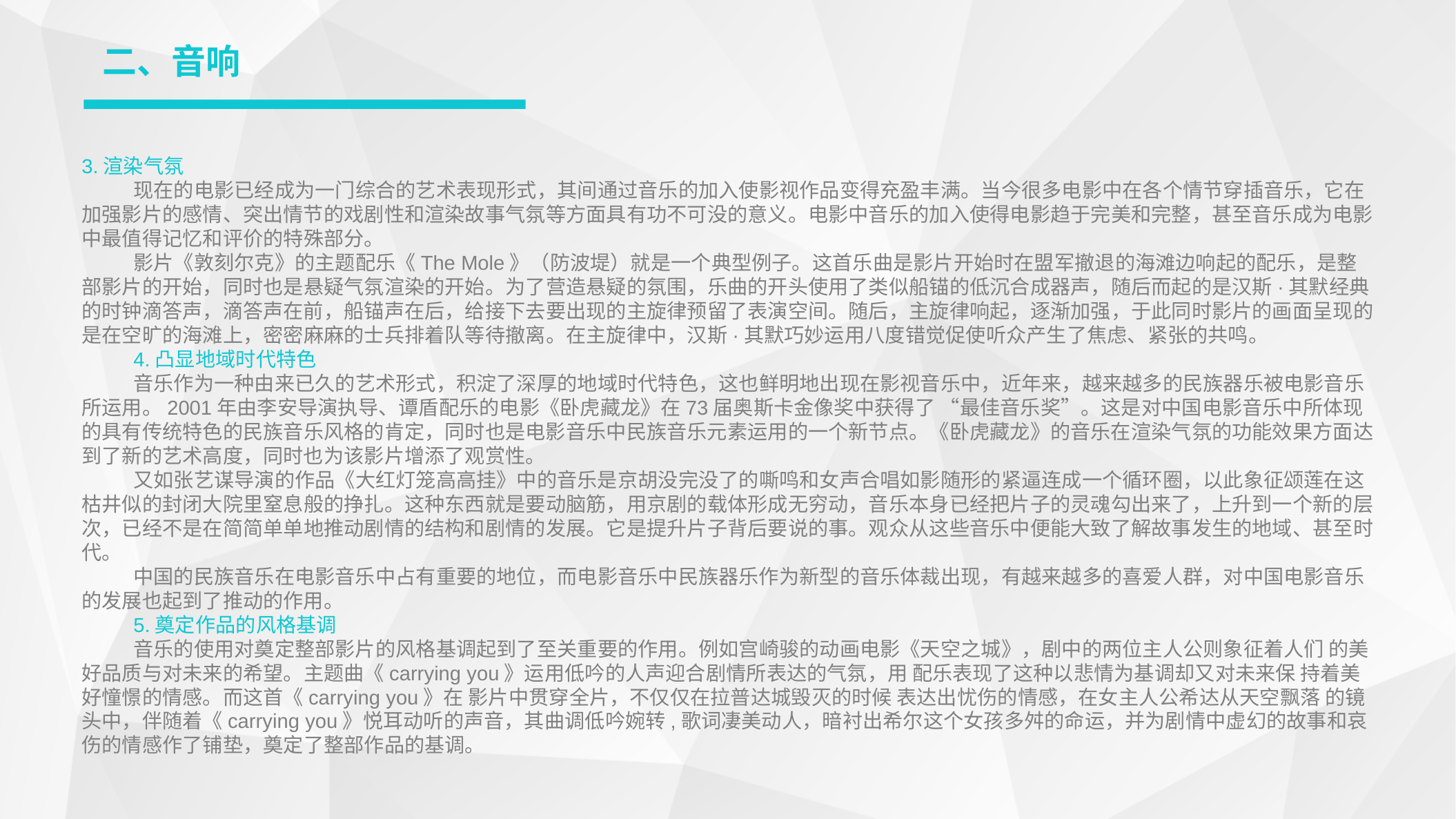

二、音响

3.渲染气氛
现在的电影已经成为一门综合的艺术表现形式，其间通过音乐的加入使影视作品变得充盈丰满。当今很多电影中在各个情节穿插音乐，它在加强影片的感情、突出情节的戏剧性和渲染故事气氛等方面具有功不可没的意义。电影中音乐的加入使得电影趋于完美和完整，甚至音乐成为电影中最值得记忆和评价的特殊部分。
影片《敦刻尔克》的主题配乐《The Mole》（防波堤）就是一个典型例子。这首乐曲是影片开始时在盟军撤退的海滩边响起的配乐，是整部影片的开始，同时也是悬疑气氛渲染的开始。为了营造悬疑的氛围，乐曲的开头使用了类似船锚的低沉合成器声，随后而起的是汉斯·其默经典的时钟滴答声，滴答声在前，船锚声在后，给接下去要出现的主旋律预留了表演空间。随后，主旋律响起，逐渐加强，于此同时影片的画面呈现的是在空旷的海滩上，密密麻麻的士兵排着队等待撤离。在主旋律中，汉斯·其默巧妙运用八度错觉促使听众产生了焦虑、紧张的共鸣。
4.凸显地域时代特色
音乐作为一种由来已久的艺术形式，积淀了深厚的地域时代特色，这也鲜明地出现在影视音乐中，近年来，越来越多的民族器乐被电影音乐所运用。2001年由李安导演执导、谭盾配乐的电影《卧虎藏龙》在73届奥斯卡金像奖中获得了 “最佳音乐奖”。这是对中国电影音乐中所体现的具有传统特色的民族音乐风格的肯定，同时也是电影音乐中民族音乐元素运用的一个新节点。《卧虎藏龙》的音乐在渲染气氛的功能效果方面达到了新的艺术高度，同时也为该影片增添了观赏性。
又如张艺谋导演的作品《大红灯笼高高挂》中的音乐是京胡没完没了的嘶鸣和女声合唱如影随形的紧逼连成一个循环圈，以此象征颂莲在这枯井似的封闭大院里窒息般的挣扎。这种东西就是要动脑筋，用京剧的载体形成无穷动，音乐本身已经把片子的灵魂勾出来了，上升到一个新的层次，已经不是在简简单单地推动剧情的结构和剧情的发展。它是提升片子背后要说的事。观众从这些音乐中便能大致了解故事发生的地域、甚至时代。
中国的民族音乐在电影音乐中占有重要的地位，而电影音乐中民族器乐作为新型的音乐体裁出现，有越来越多的喜爱人群，对中国电影音乐的发展也起到了推动的作用。
5.奠定作品的风格基调
音乐的使用对奠定整部影片的风格基调起到了至关重要的作用。例如宫崎骏的动画电影《天空之城》，剧中的两位主人公则象征着人们 的美好品质与对未来的希望。主题曲《carrying you》运用低吟的人声迎合剧情所表达的气氛，用 配乐表现了这种以悲情为基调却又对未来保 持着美好憧憬的情感。而这首《carrying you》在 影片中贯穿全片，不仅仅在拉普达城毁灭的时候 表达出忧伤的情感，在女主人公希达从天空飘落 的镜头中，伴随着《carrying you》悦耳动听的声音，其曲调低吟婉转,歌词凄美动人，暗衬出希尔这个女孩多舛的命运，并为剧情中虚幻的故事和哀伤的情感作了铺垫，奠定了整部作品的基调。